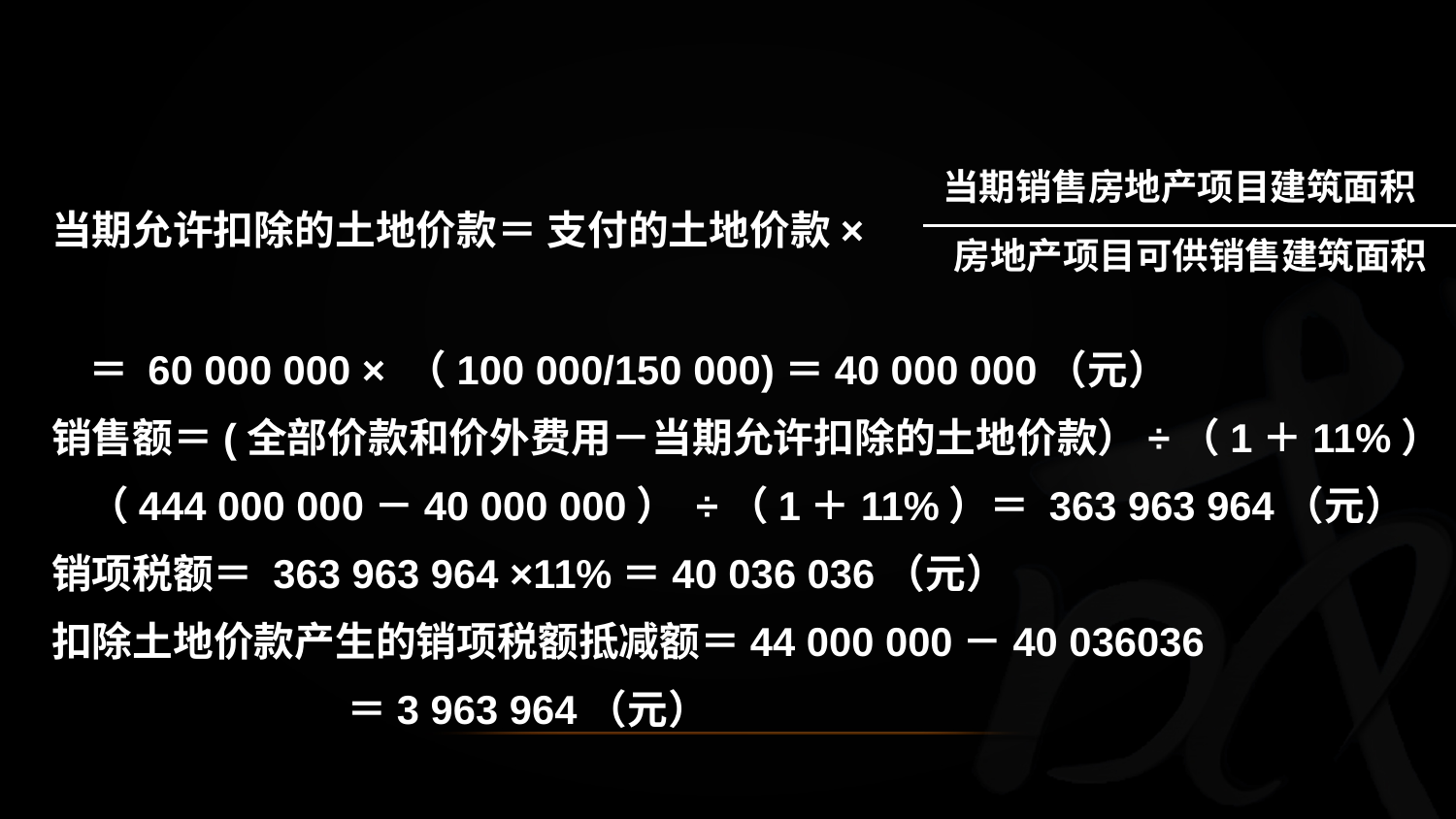

当期允许扣除的土地价款＝ 支付的土地价款×

       ＝ 60 000 000 × （100 000/150 000)＝40 000 000（元）
   销售额＝(全部价款和价外费用－当期允许扣除的土地价款）÷（1＋11%）
       （444 000 000－40 000 000） ÷（1＋11%）＝ 363 963 964（元）
   销项税额＝ 363 963 964 ×11%＝40 036 036（元）
   扣除土地价款产生的销项税额抵减额＝44 000 000－40 036036
                                   ＝3 963 964（元）

 当期销售房地产项目建筑面积
 房地产项目可供销售建筑面积